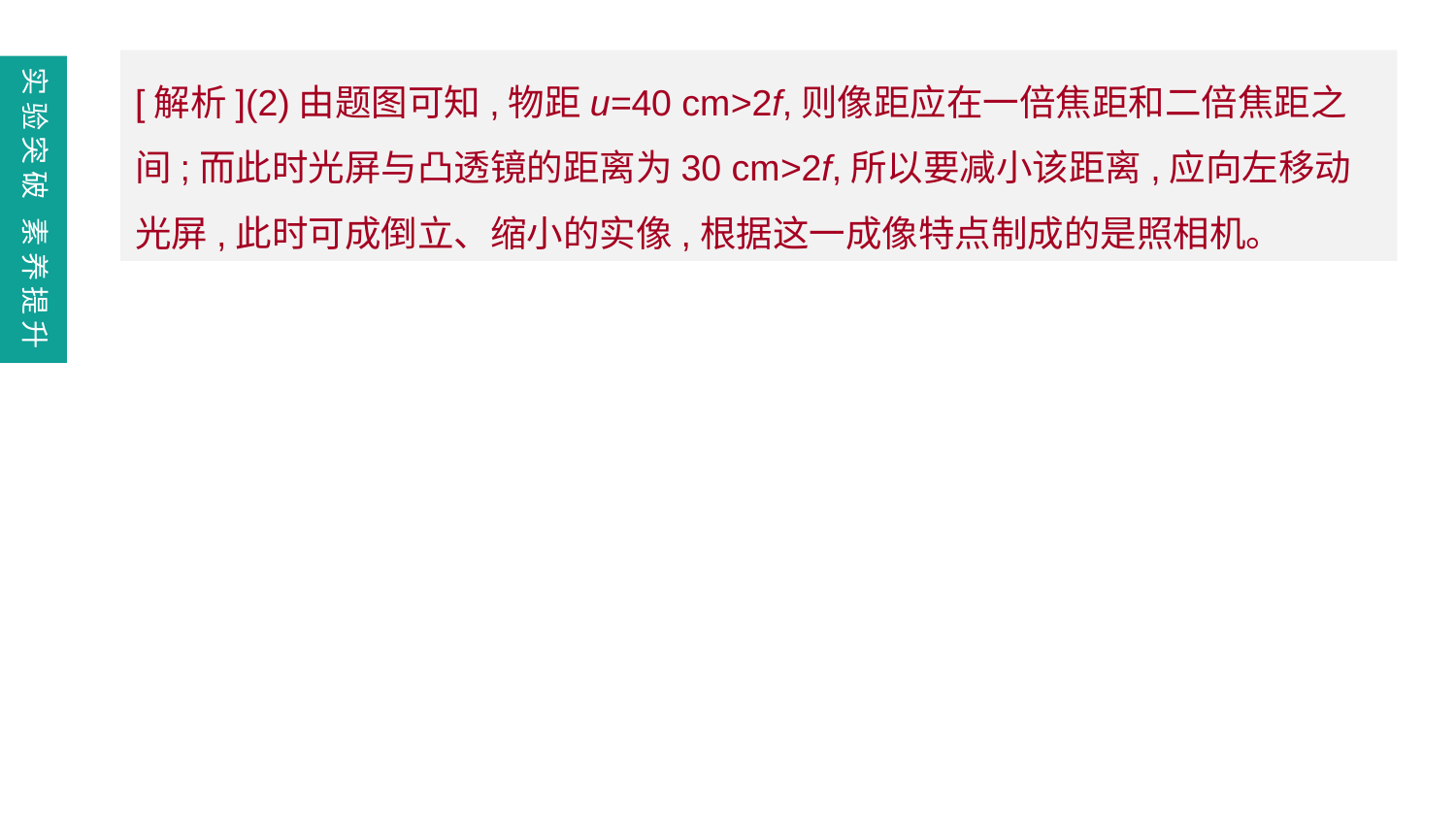

[解析](2)由题图可知,物距u=40 cm>2f,则像距应在一倍焦距和二倍焦距之间;而此时光屏与凸透镜的距离为30 cm>2f,所以要减小该距离,应向左移动光屏,此时可成倒立、缩小的实像,根据这一成像特点制成的是照相机。

实验突破 素养提升